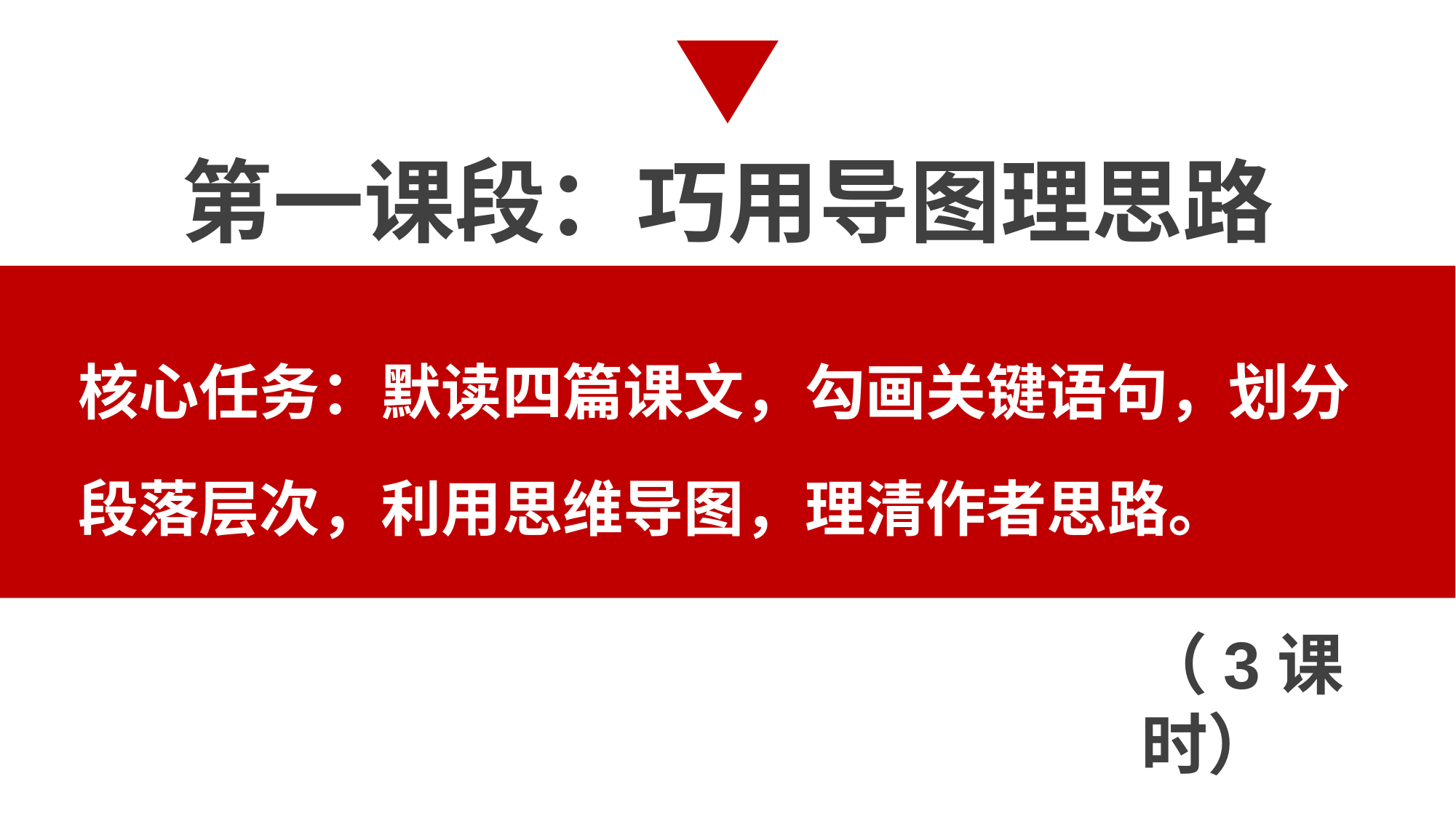

第一课段：巧用导图理思路

核心任务：默读四篇课文，勾画关键语句，划分段落层次，利用思维导图，理清作者思路。
（3课时）